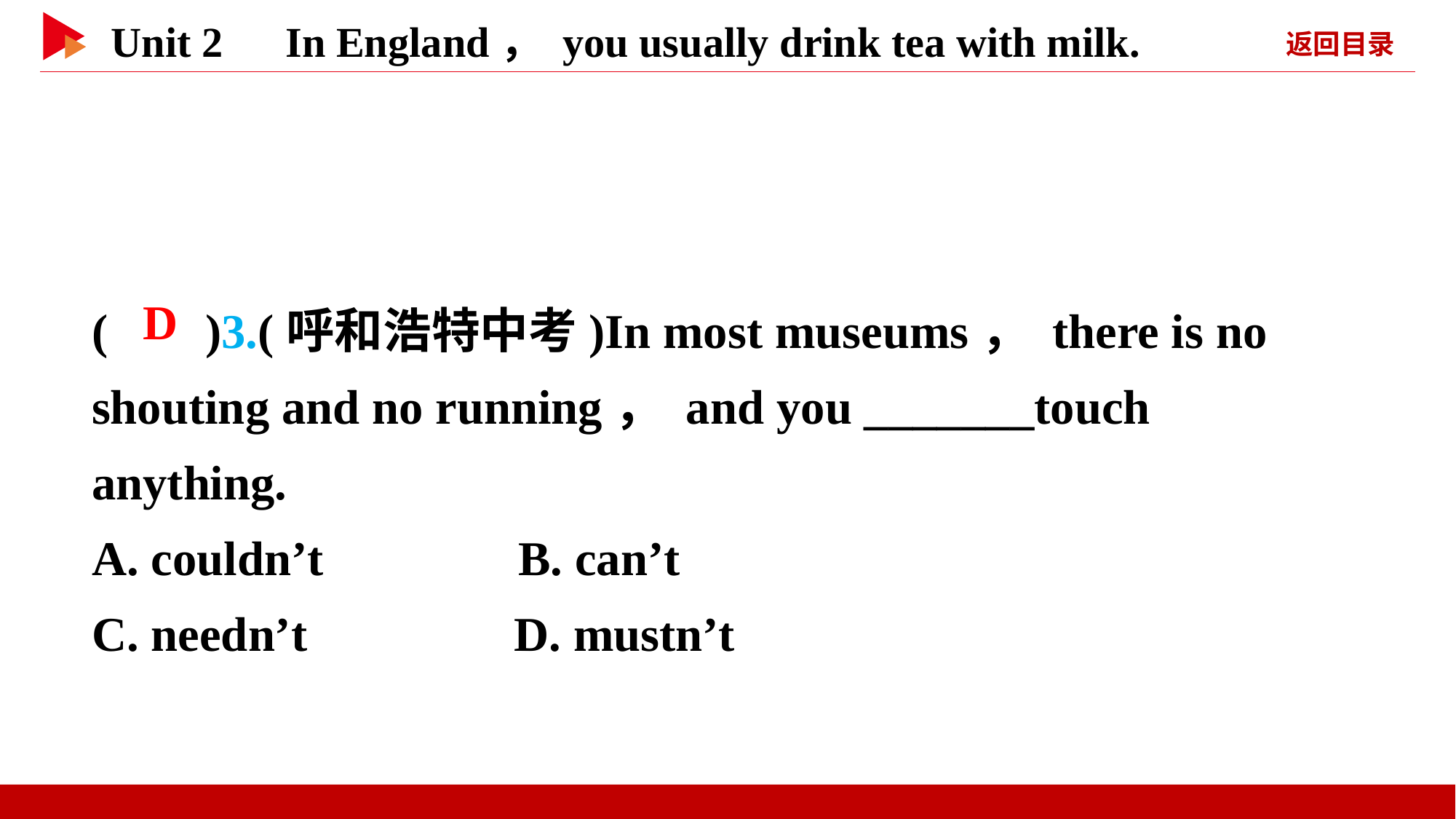

(        )3.(呼和浩特中考)In most museums， there is no shouting and no running， and you _______touch anything.
A. couldn’t                B. can’t
C. needn’t                 D. mustn’t
   D